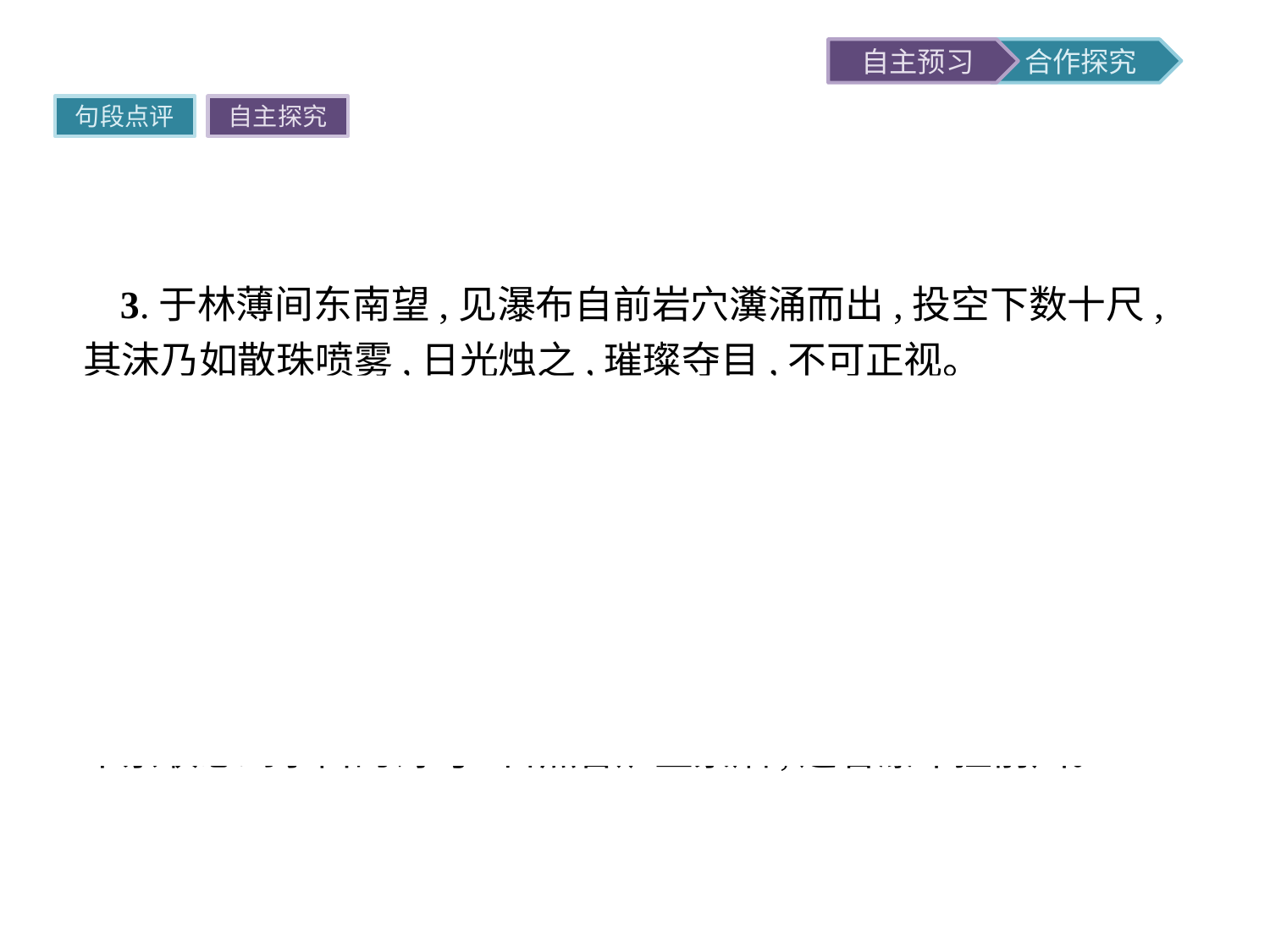

句段点评
自主探究
3.于林薄间东南望,见瀑布自前岩穴瀵涌而出,投空下数十尺,其沫乃如散珠喷雾,日光烛之,璀璨夺目,不可正视。
翻译在密林之中向东南眺望,可以看见瀑布由前方岩石洞穴中喷涌而出,凌空而下长达几十尺,瀑布的飞沫就像飞散的珍珠、喷洒的雾气,在日光照射之下,光彩鲜明、晃人眼目,让人不敢正视。
点评作者远眺瀑布,用词精当,设喻巧妙。“瀵涌”一词,表现出了水势之大。将瀑布的飞沫比作飞散的珍珠也颇具神韵。我们不禁联想到李白的诗句:日照香炉生紫烟,遥看瀑布挂前川。